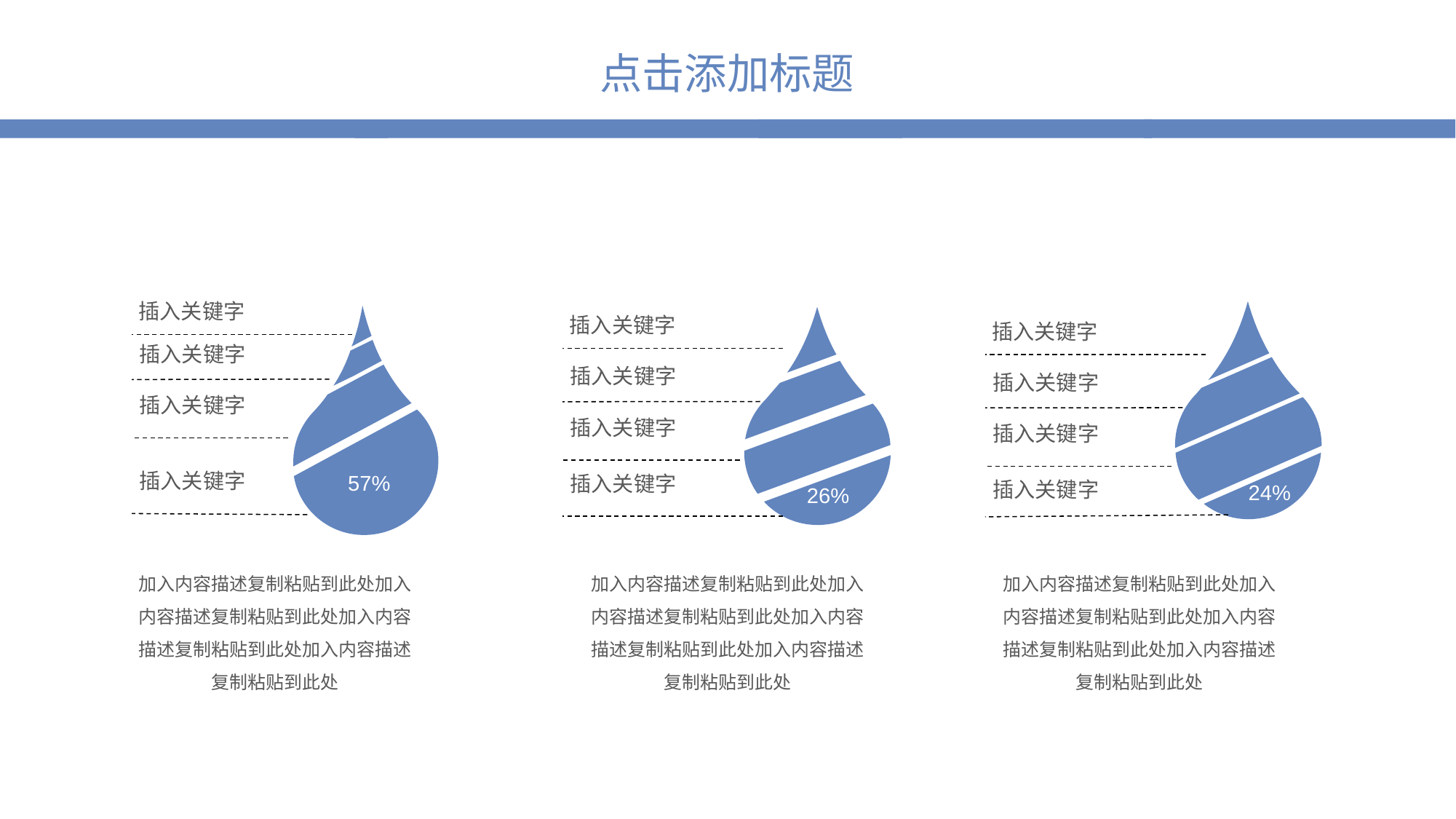

插入关键字
插入关键字

插入关键字

插入关键字

插入关键字
插入关键字
插入关键字

插入关键字

插入关键字
插入关键字
57%
插入关键字
插入关键字
24%
26%
加入内容描述复制粘贴到此处加入内容描述复制粘贴到此处加入内容描述复制粘贴到此处加入内容描述复制粘贴到此处
加入内容描述复制粘贴到此处加入内容描述复制粘贴到此处加入内容描述复制粘贴到此处加入内容描述复制粘贴到此处
加入内容描述复制粘贴到此处加入内容描述复制粘贴到此处加入内容描述复制粘贴到此处加入内容描述复制粘贴到此处